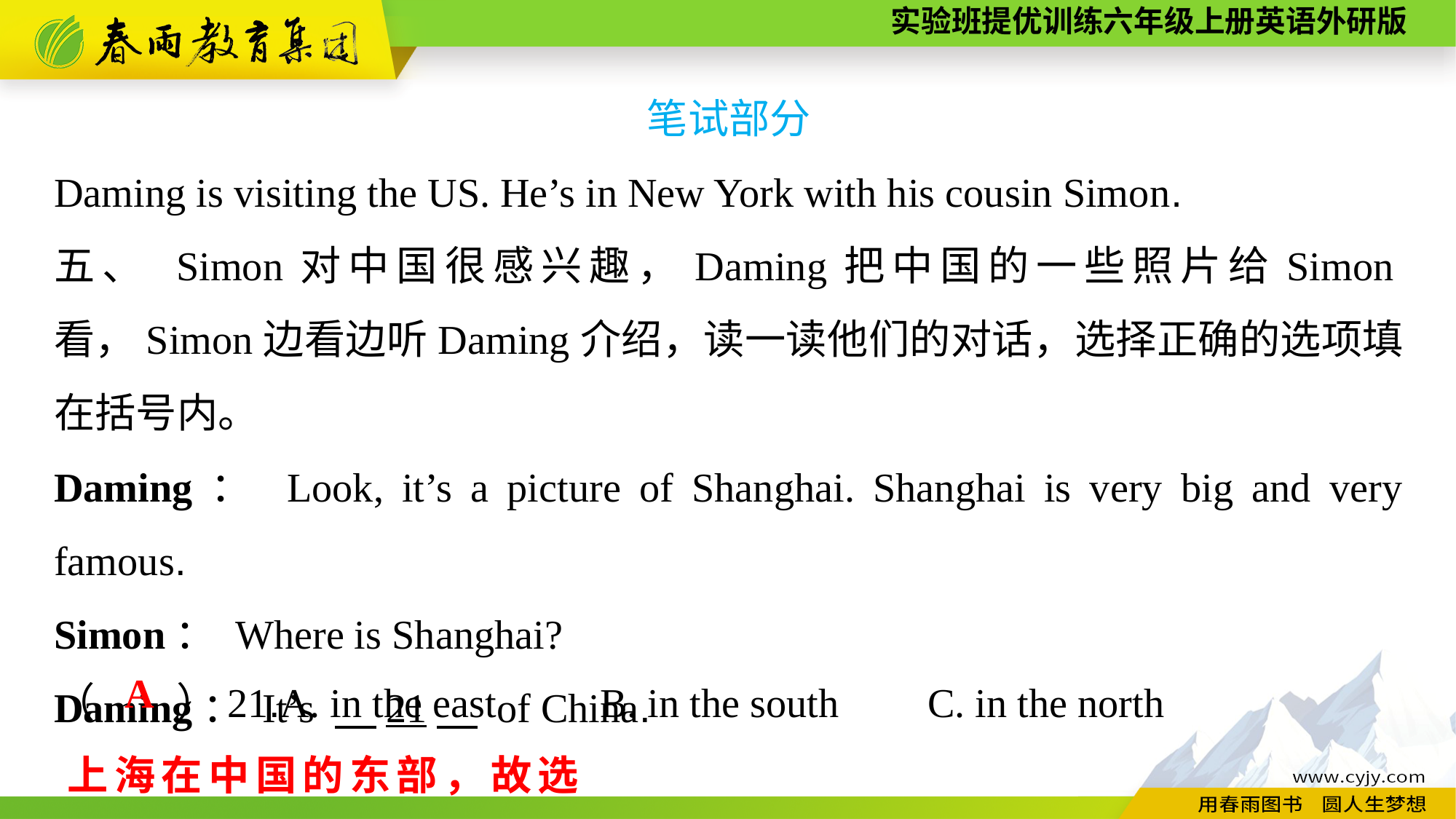

笔试部分
Daming is visiting the US. He’s in New York with his cousin Simon.
五、 Simon对中国很感兴趣，Daming把中国的一些照片给Simon看，Simon边看边听Daming介绍，读一读他们的对话，选择正确的选项填在括号内。
Daming： Look, it’s a picture of Shanghai. Shanghai is very big and very famous.
Simon： Where is Shanghai?
Daming： It’s 　21　 of China.
（　　）21.A. in the east	B. in the south	C. in the north
A
上海在中国的东部，故选A。